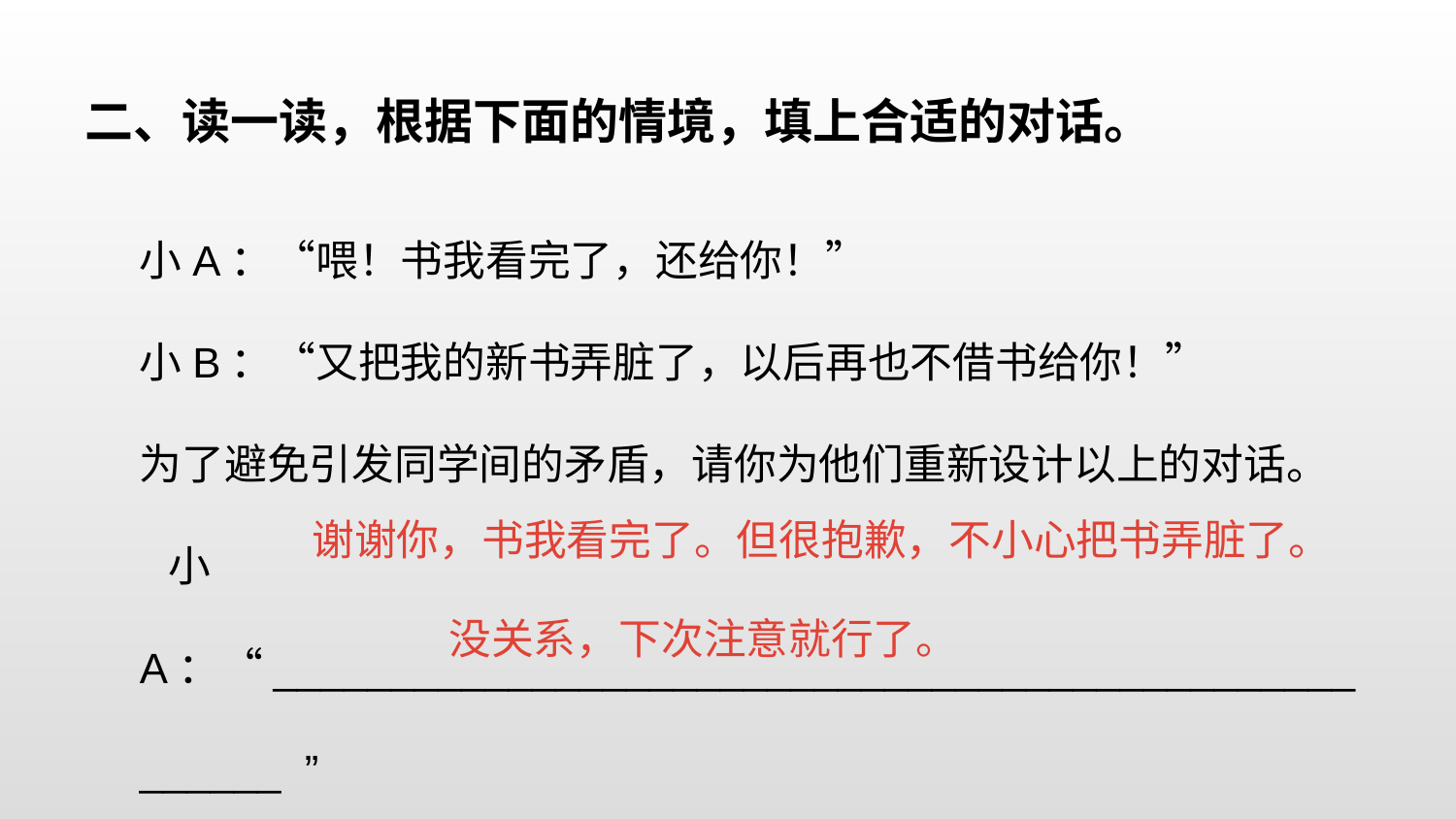

二、读一读，根据下面的情境，填上合适的对话。
小A：“喂！书我看完了，还给你！”
小B：“又把我的新书弄脏了，以后再也不借书给你！”
为了避免引发同学间的矛盾，请你为他们重新设计以上的对话。        小A：“____________________________________________________  ”
小B：“_________________________________________________  ”
谢谢你，书我看完了。但很抱歉，不小心把书弄脏了。
没关系，下次注意就行了。